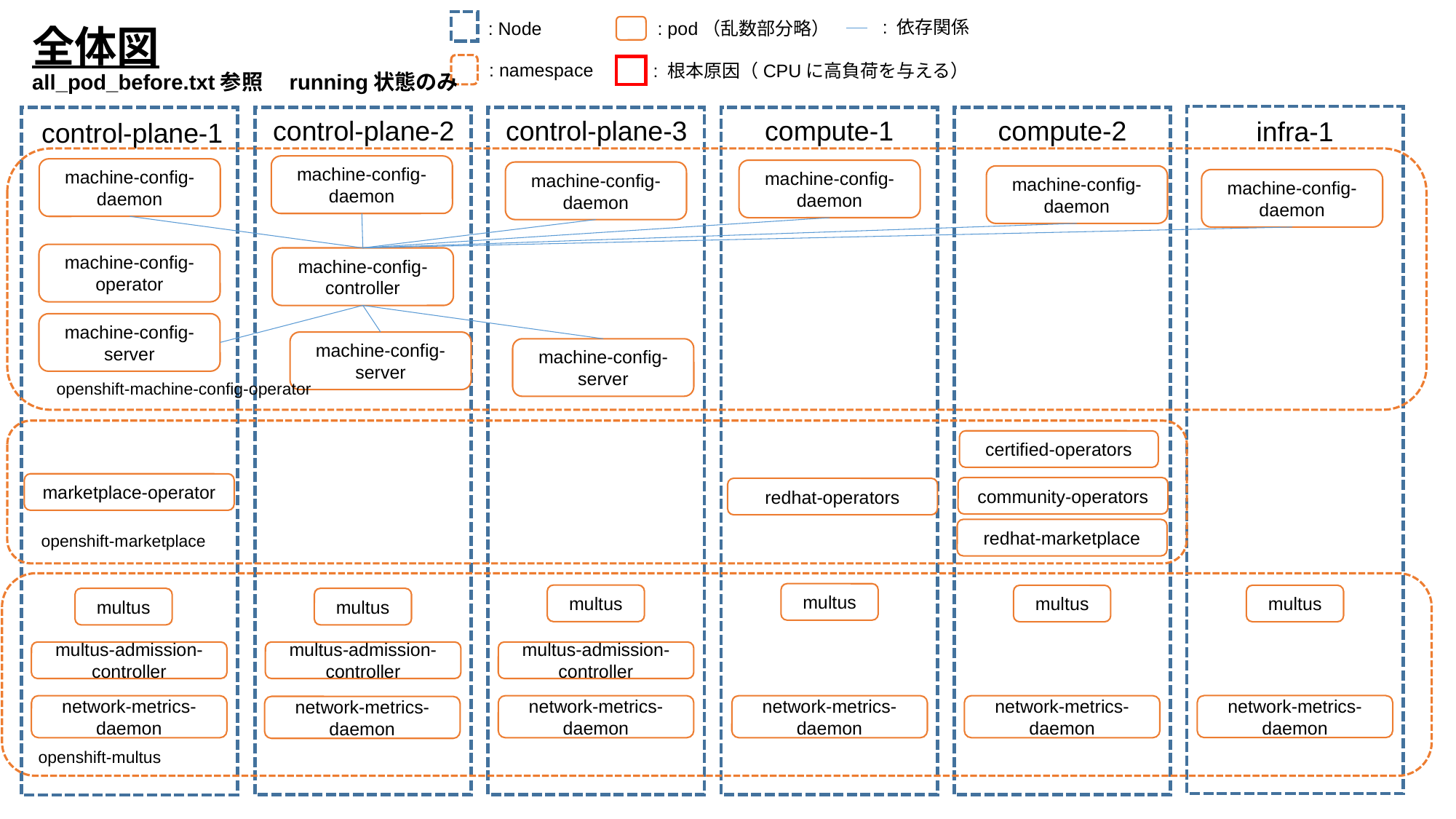

: 依存関係
: pod（乱数部分略）

: Node
全体図
all_pod_before.txt参照　running状態のみ
: namespace

: 根本原因（CPUに高負荷を与える）

compute-1
compute-2
control-plane-3
control-plane-2
infra-1
control-plane-1

machine-config-daemon
machine-config-daemon
machine-config-daemon
machine-config-daemon
machine-config-daemon
machine-config-daemon
machine-config-operator
machine-config-controller
machine-config-server
machine-config-server
machine-config-server
openshift-machine-config-operator

certified-operators
marketplace-operator
community-operators
redhat-operators
redhat-marketplace
openshift-marketplace

multus
multus
multus
multus
multus
multus
multus-admission-controller
multus-admission-controller
multus-admission-controller
network-metrics-daemon
network-metrics-daemon
network-metrics-daemon
network-metrics-daemon
network-metrics-daemon
network-metrics-daemon
openshift-multus